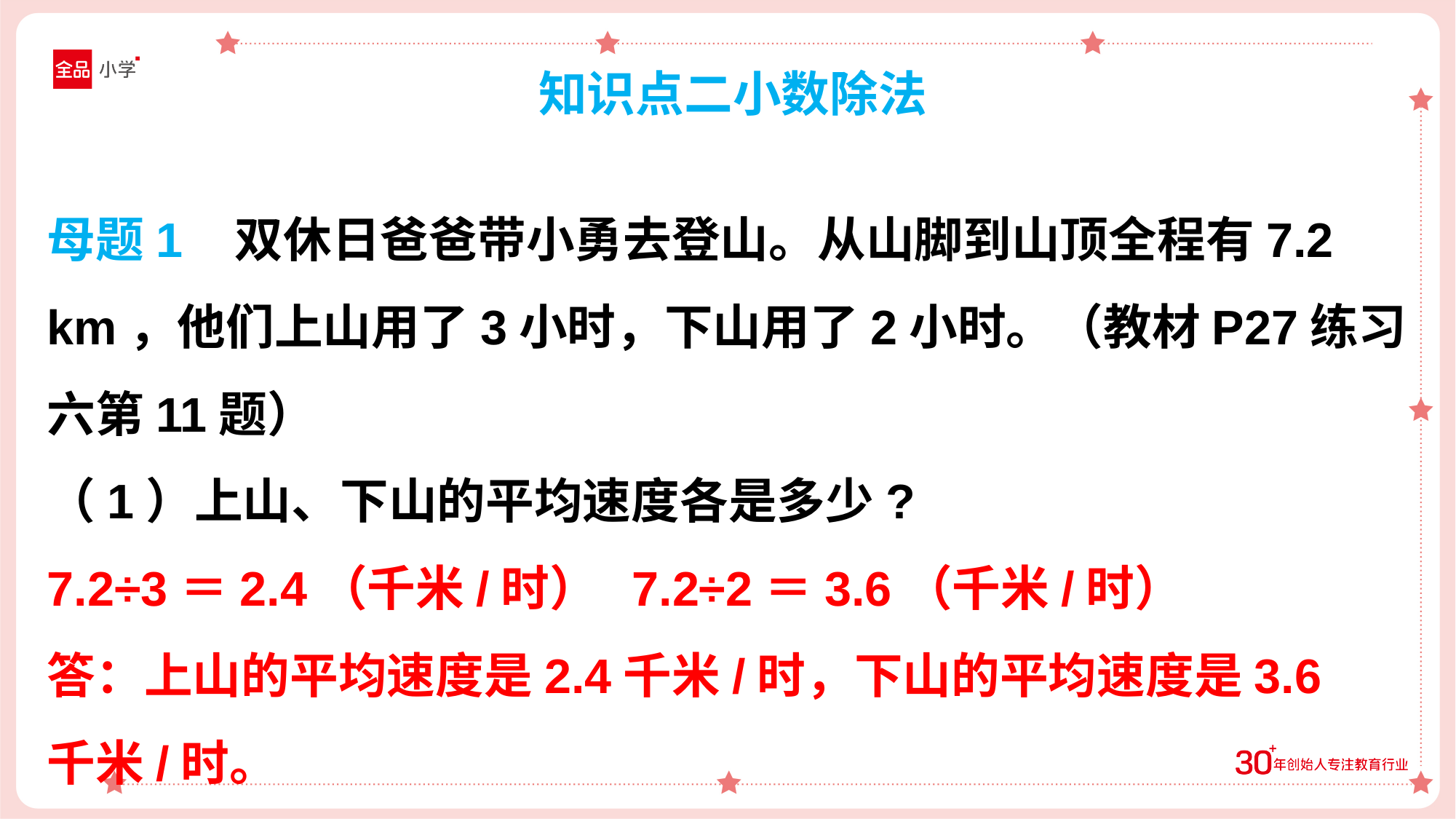

知识点二小数除法

母题1   双休日爸爸带小勇去登山。从山脚到山顶全程有7.2 km，他们上山用了3小时，下山用了2小时。（教材P27练习六第11题）
（1）上山、下山的平均速度各是多少?
7.2÷3＝2.4（千米/时）  7.2÷2＝3.6（千米/时）
答：上山的平均速度是2.4千米/时，下山的平均速度是3.6
千米/时。